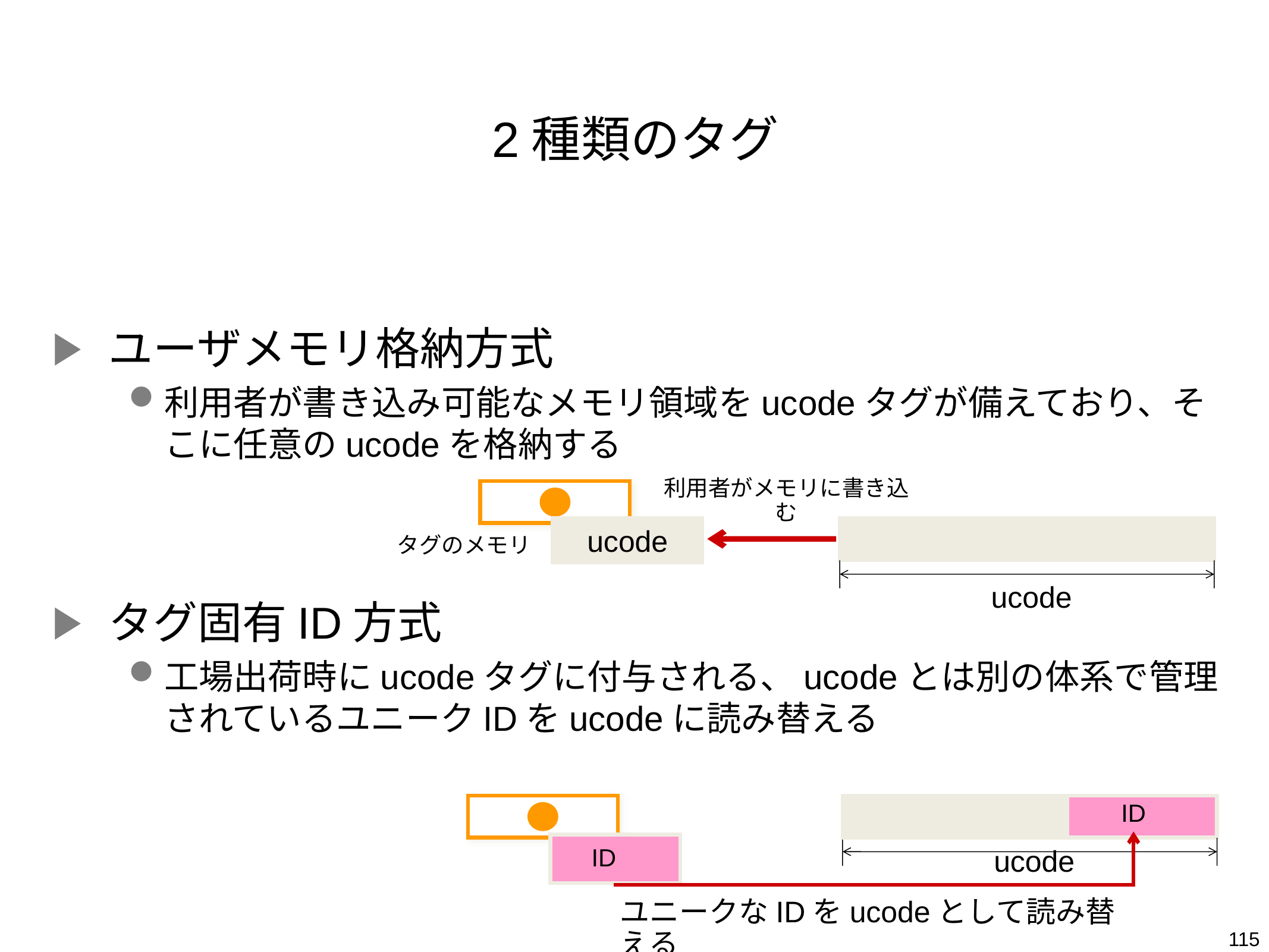

# 2種類のタグ
ユーザメモリ格納方式
利用者が書き込み可能なメモリ領域をucodeタグが備えており、そこに任意のucodeを格納する

タグ固有ID方式
工場出荷時にucodeタグに付与される、ucodeとは別の体系で管理されているユニークIDをucodeに読み替える

利用者がメモリに書き込む

ucode

タグのメモリ

ucode
ID

ID

ucode

ユニークなIDをucodeとして読み替える
115